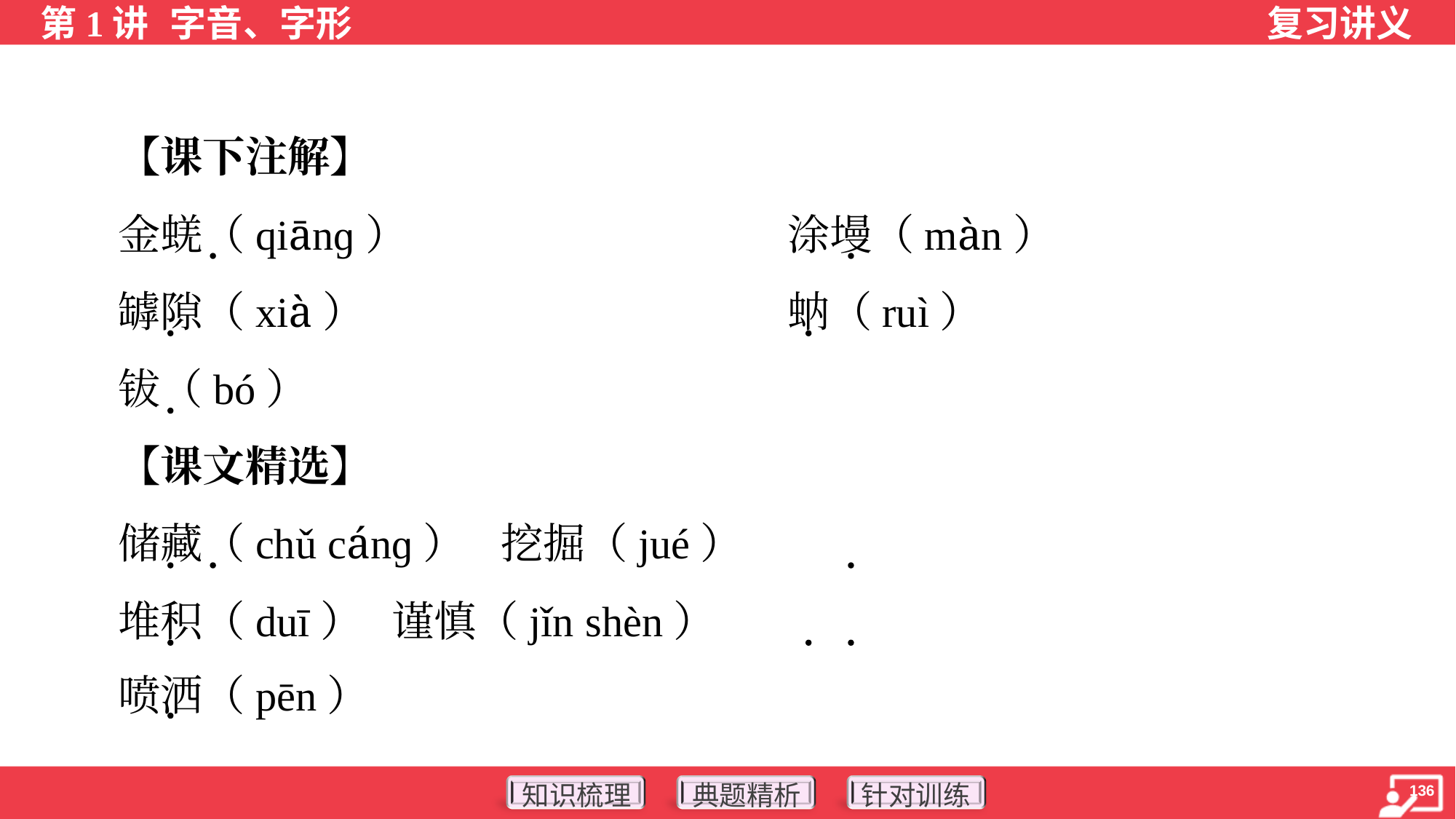

【课下注解】
    金蜣（qiānɡ）	涂墁（màn）
    罅隙（xià）	蚋（ruì）
    钹（bó）
    【课文精选】
    储藏（chǔ cánɡ）	挖掘（jué）
    堆积（duī）	谨慎（jǐn shèn）
    喷洒（pēn）